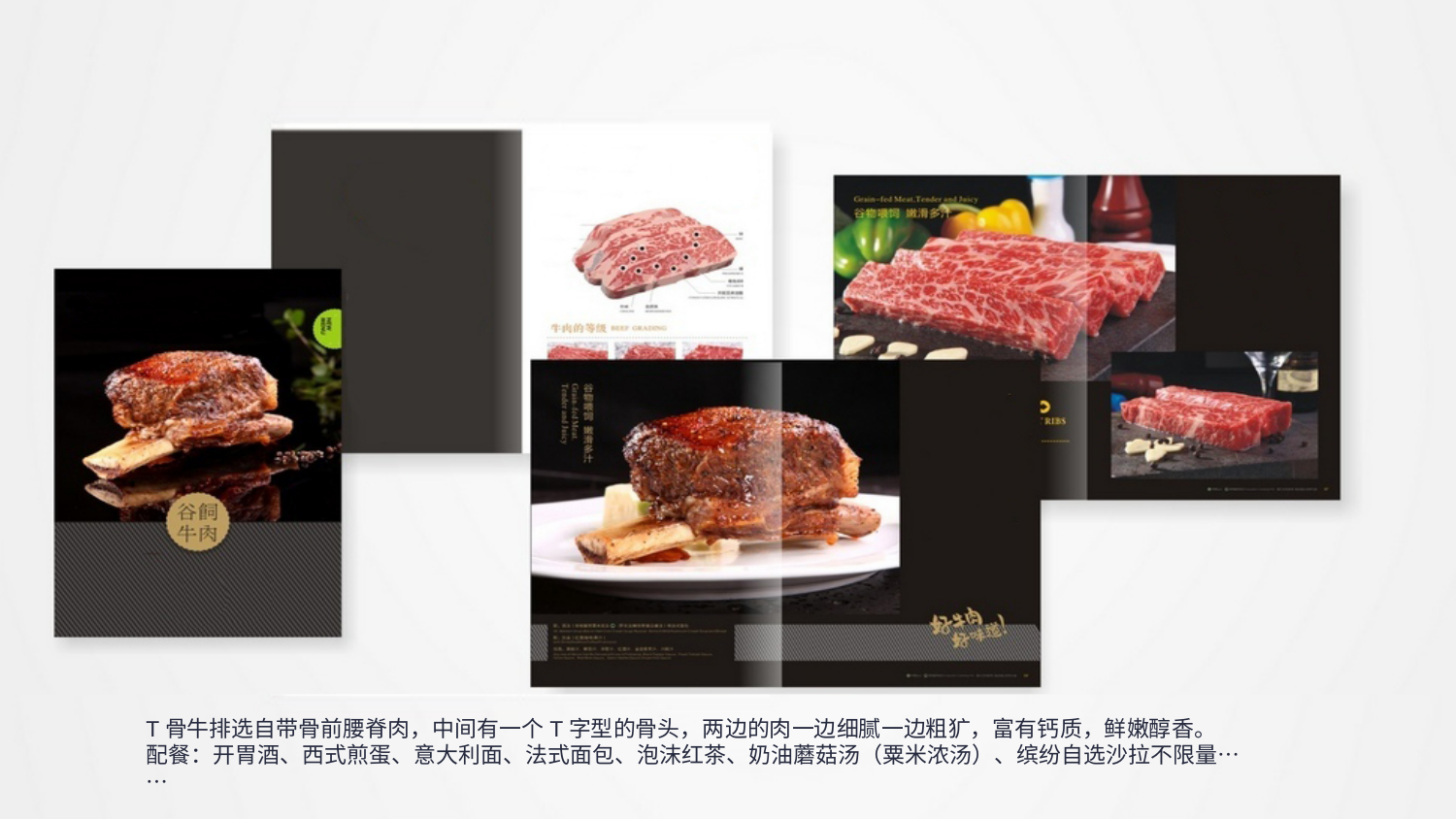

T骨牛排选自带骨前腰脊肉，中间有一个T字型的骨头，两边的肉一边细腻一边粗犷，富有钙质，鲜嫩醇香。
配餐：开胃酒、西式煎蛋、意大利面、法式面包、泡沫红茶、奶油蘑菇汤（粟米浓汤）、缤纷自选沙拉不限量……